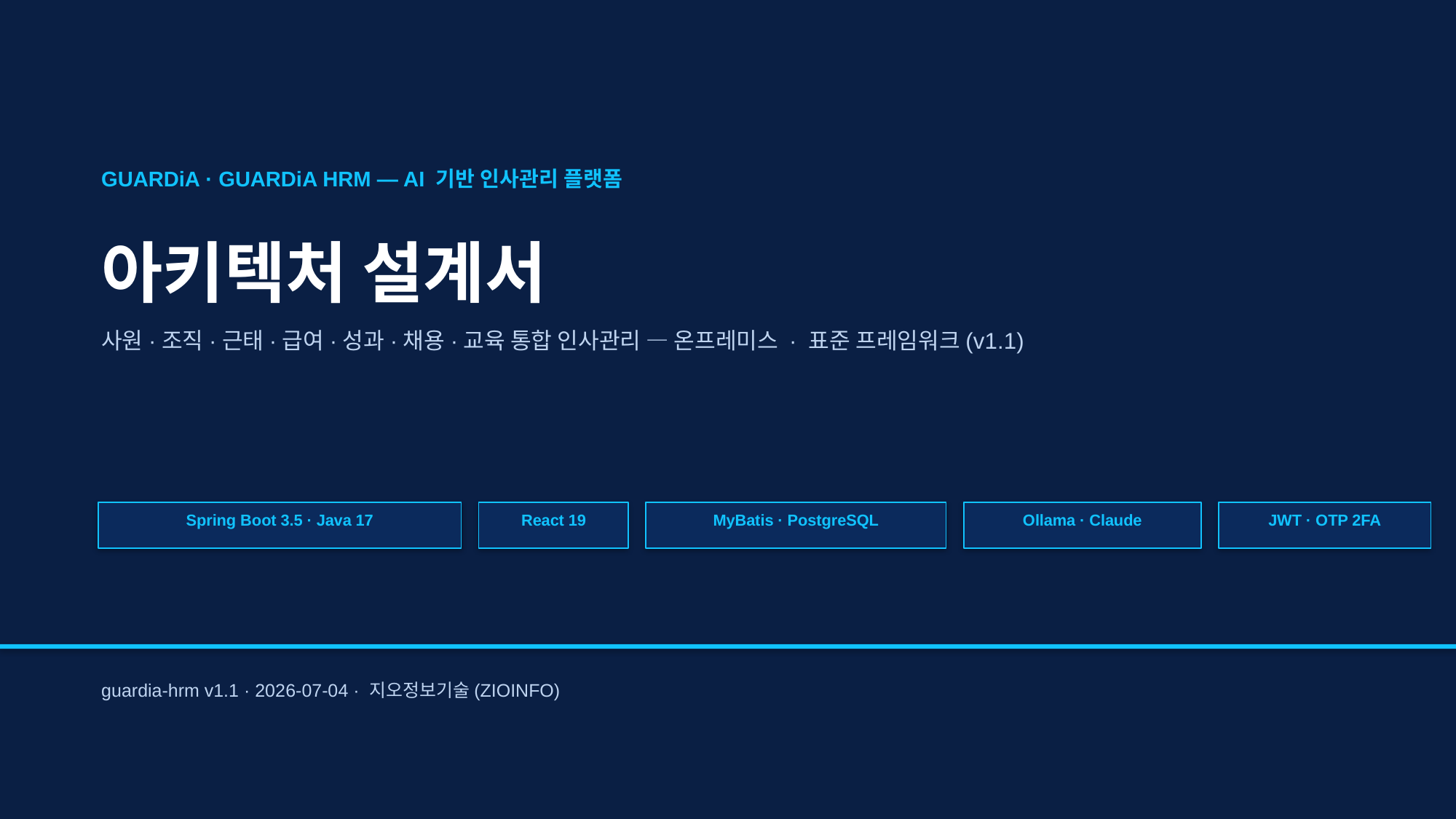

GUARDiA · GUARDiA HRM — AI 기반 인사관리 플랫폼
아키텍처 설계서
사원·조직·근태·급여·성과·채용·교육 통합 인사관리 — 온프레미스 · 표준 프레임워크(v1.1)

Spring Boot 3.5 · Java 17
React 19
MyBatis · PostgreSQL
Ollama · Claude
JWT · OTP 2FA

guardia-hrm v1.1 · 2026-07-04 · 지오정보기술(ZIOINFO)